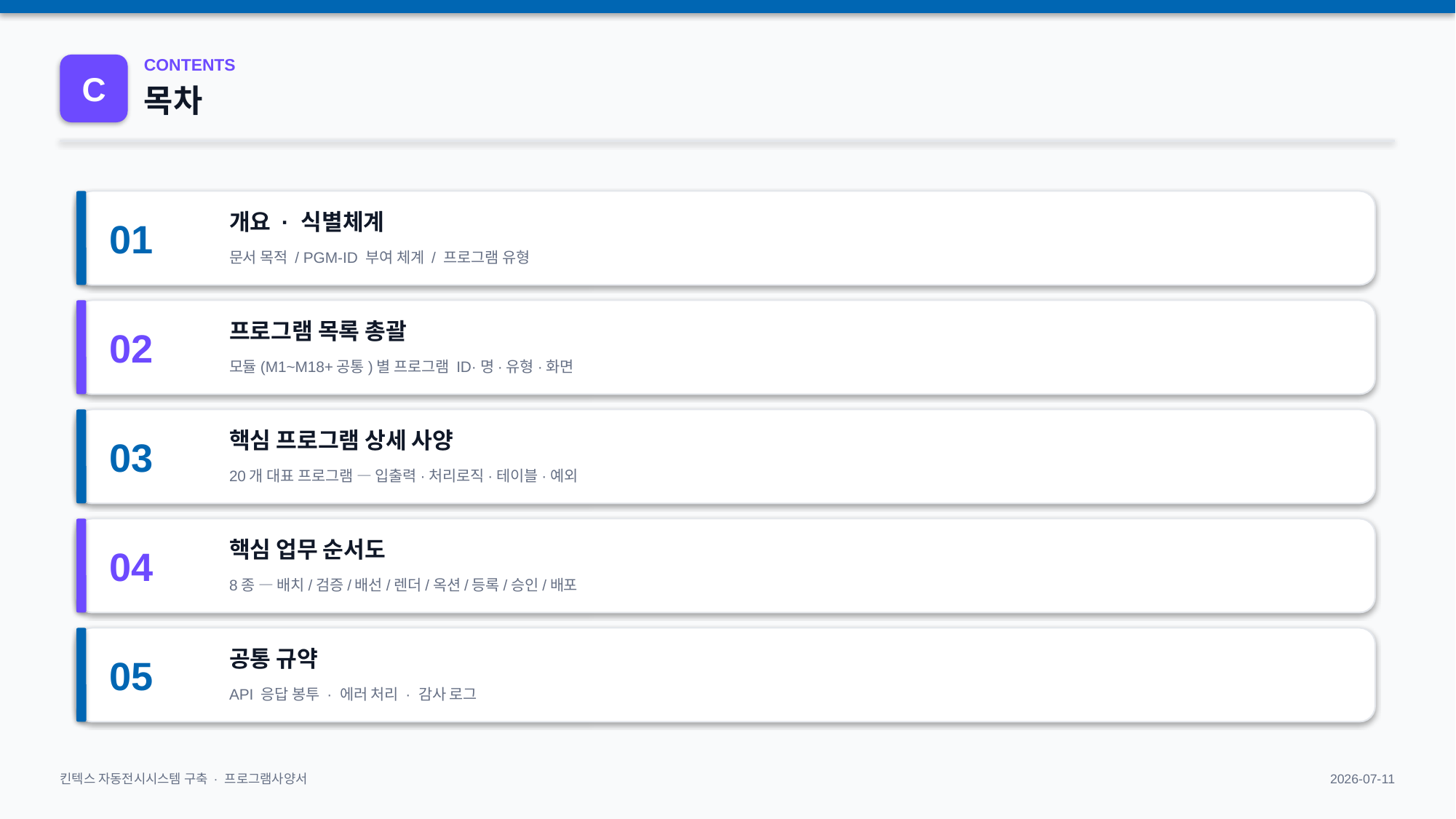

C
CONTENTS
목차

01
개요 · 식별체계
문서 목적 / PGM-ID 부여 체계 / 프로그램 유형

02
프로그램 목록 총괄
모듈(M1~M18+공통)별 프로그램 ID·명·유형·화면

03
핵심 프로그램 상세 사양
20개 대표 프로그램 — 입출력·처리로직·테이블·예외

04
핵심 업무 순서도
8종 — 배치/검증/배선/렌더/옥션/등록/승인/배포

05
공통 규약
API 응답 봉투 · 에러 처리 · 감사 로그
킨텍스 자동전시시스템 구축 · 프로그램사양서
2026-07-11